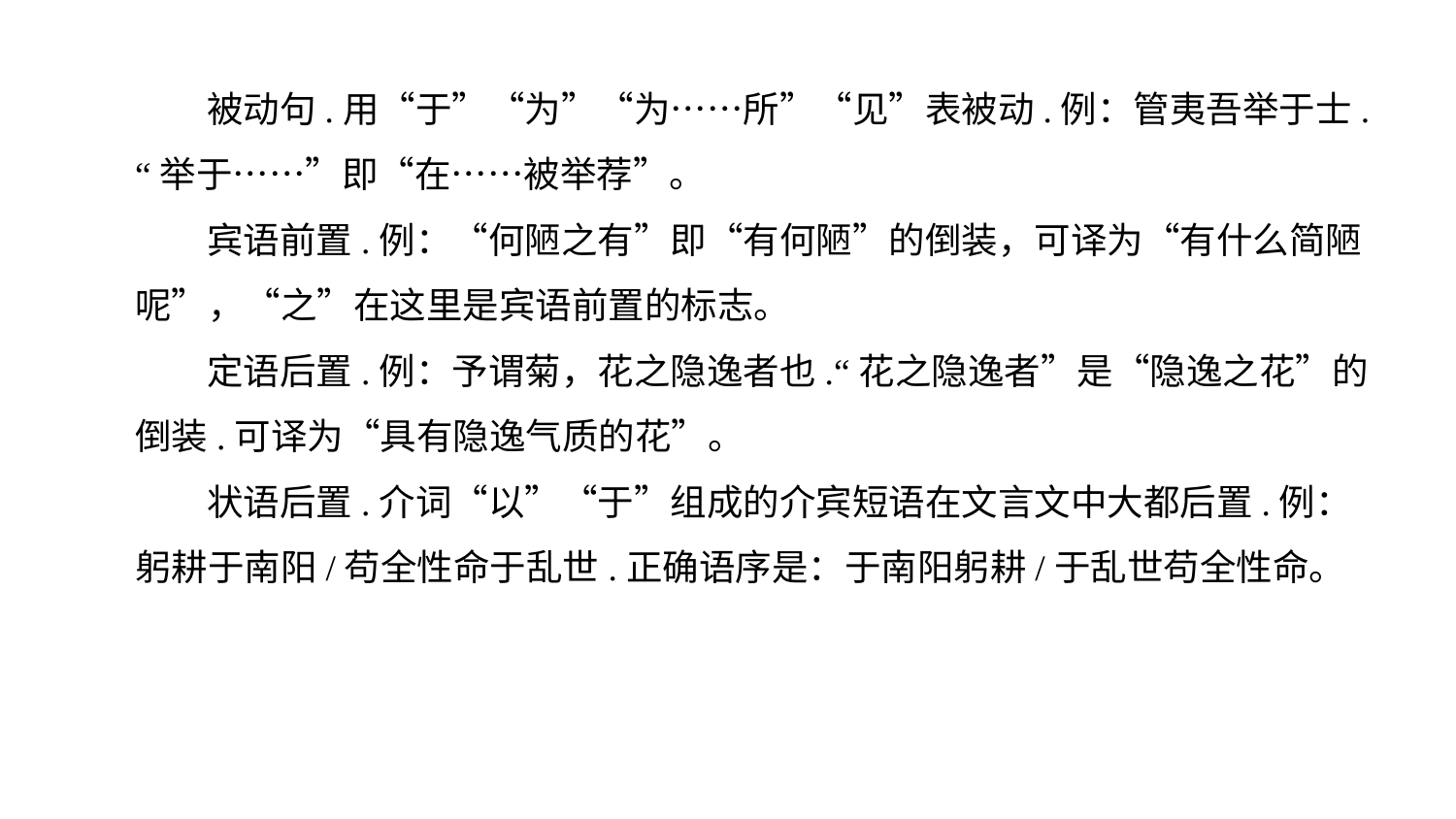

被动句.用“于”“为”“为……所”“见”表被动.例：管夷吾举于士. “举于……”即“在……被举荐”。
宾语前置.例：“何陋之有”即“有何陋”的倒装，可译为“有什么简陋呢”，“之”在这里是宾语前置的标志。
定语后置.例：予谓菊，花之隐逸者也.“花之隐逸者”是“隐逸之花”的倒装.可译为“具有隐逸气质的花”。
状语后置.介词“以”“于”组成的介宾短语在文言文中大都后置.例：躬耕于南阳/苟全性命于乱世.正确语序是：于南阳躬耕/于乱世苟全性命。